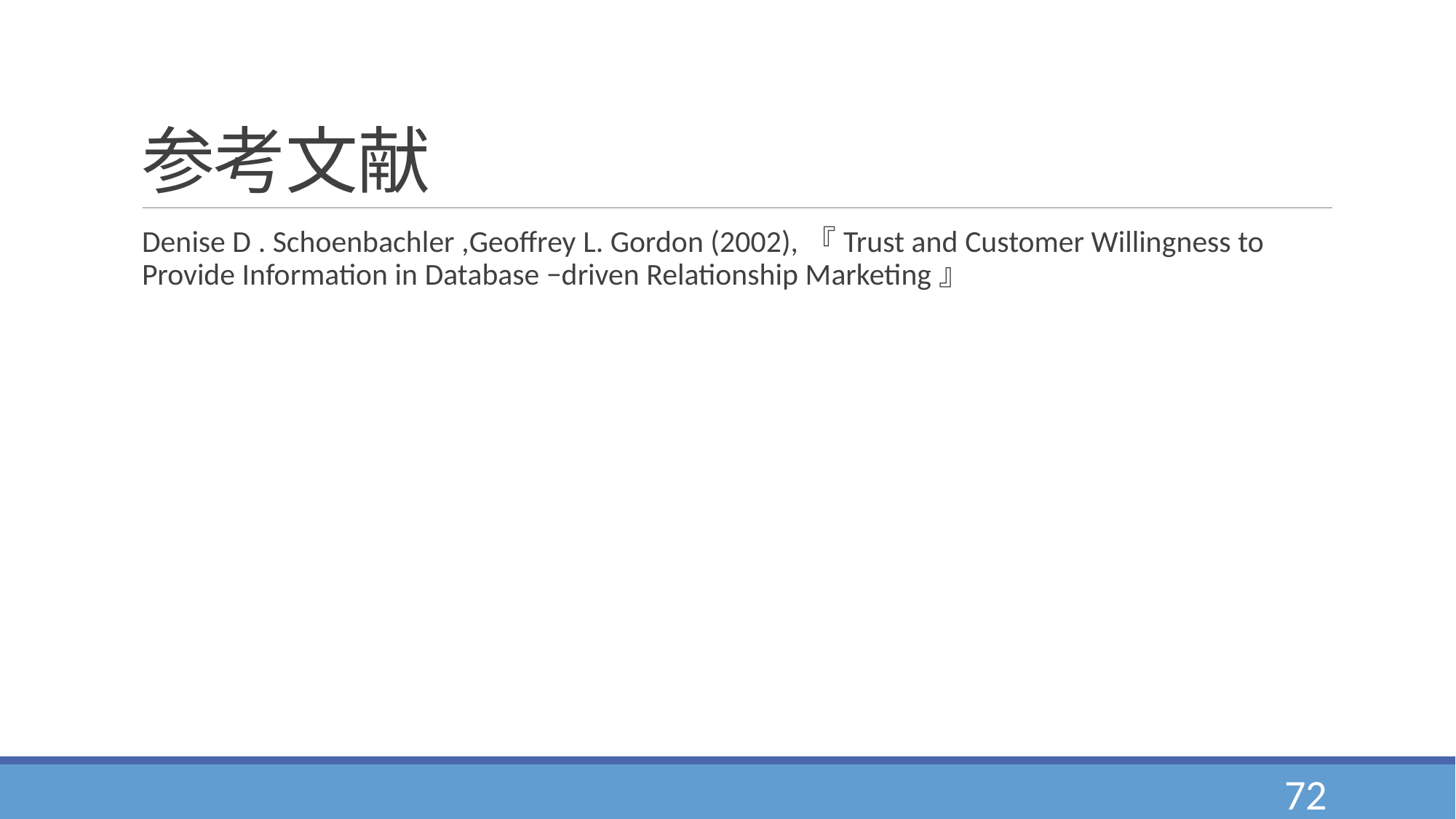

# 参考文献
Denise D . Schoenbachler ,Geoffrey L. Gordon (2002),『Trust and Customer Willingness to Provide Information in Database −driven Relationship Marketing』
72